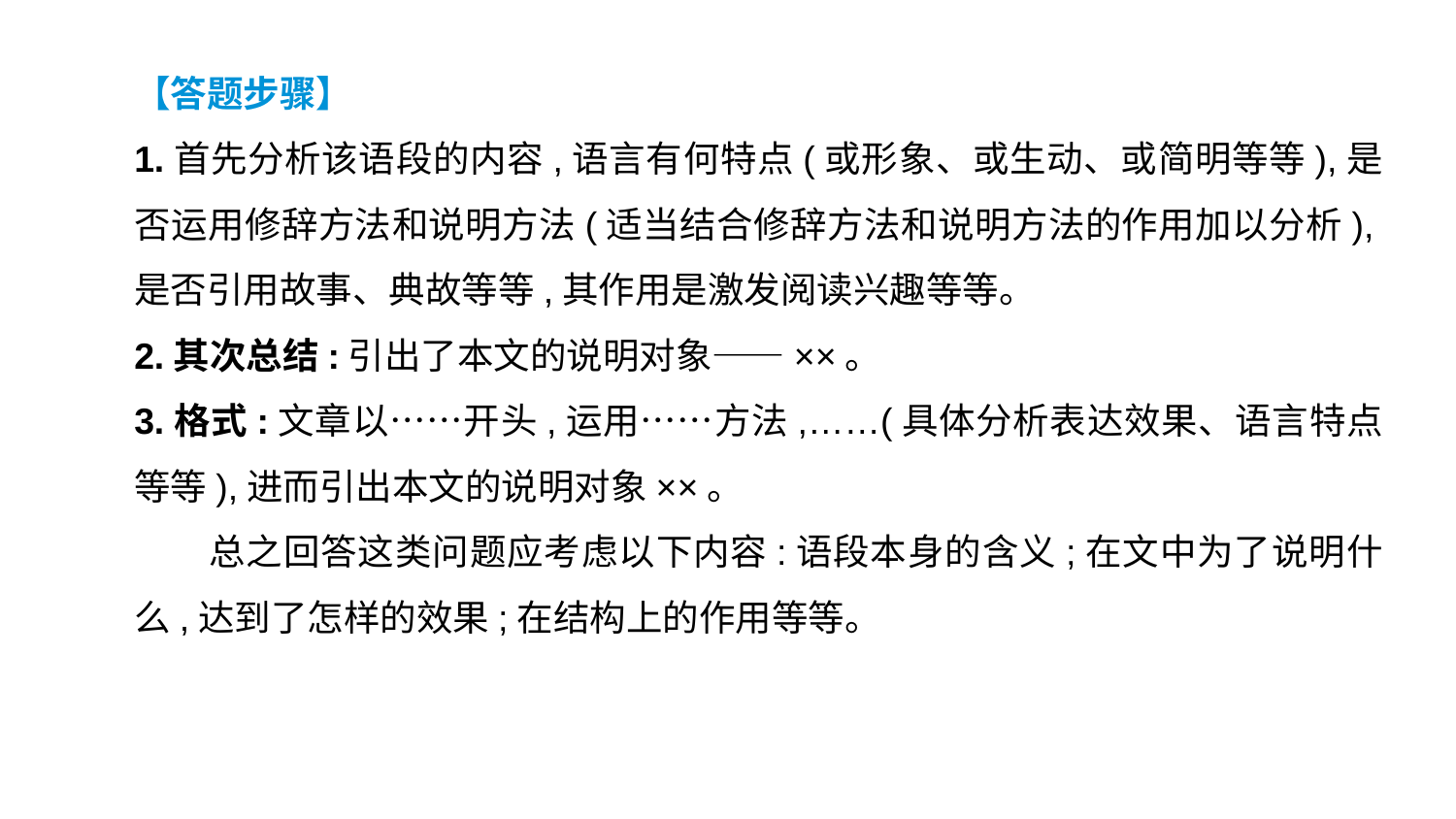

【答题步骤】
1.首先分析该语段的内容,语言有何特点(或形象、或生动、或简明等等),是否运用修辞方法和说明方法(适当结合修辞方法和说明方法的作用加以分析),是否引用故事、典故等等,其作用是激发阅读兴趣等等。
2.其次总结:引出了本文的说明对象——××。
3.格式:文章以……开头,运用……方法,……(具体分析表达效果、语言特点等等),进而引出本文的说明对象××。
　　总之回答这类问题应考虑以下内容:语段本身的含义;在文中为了说明什么,达到了怎样的效果;在结构上的作用等等。